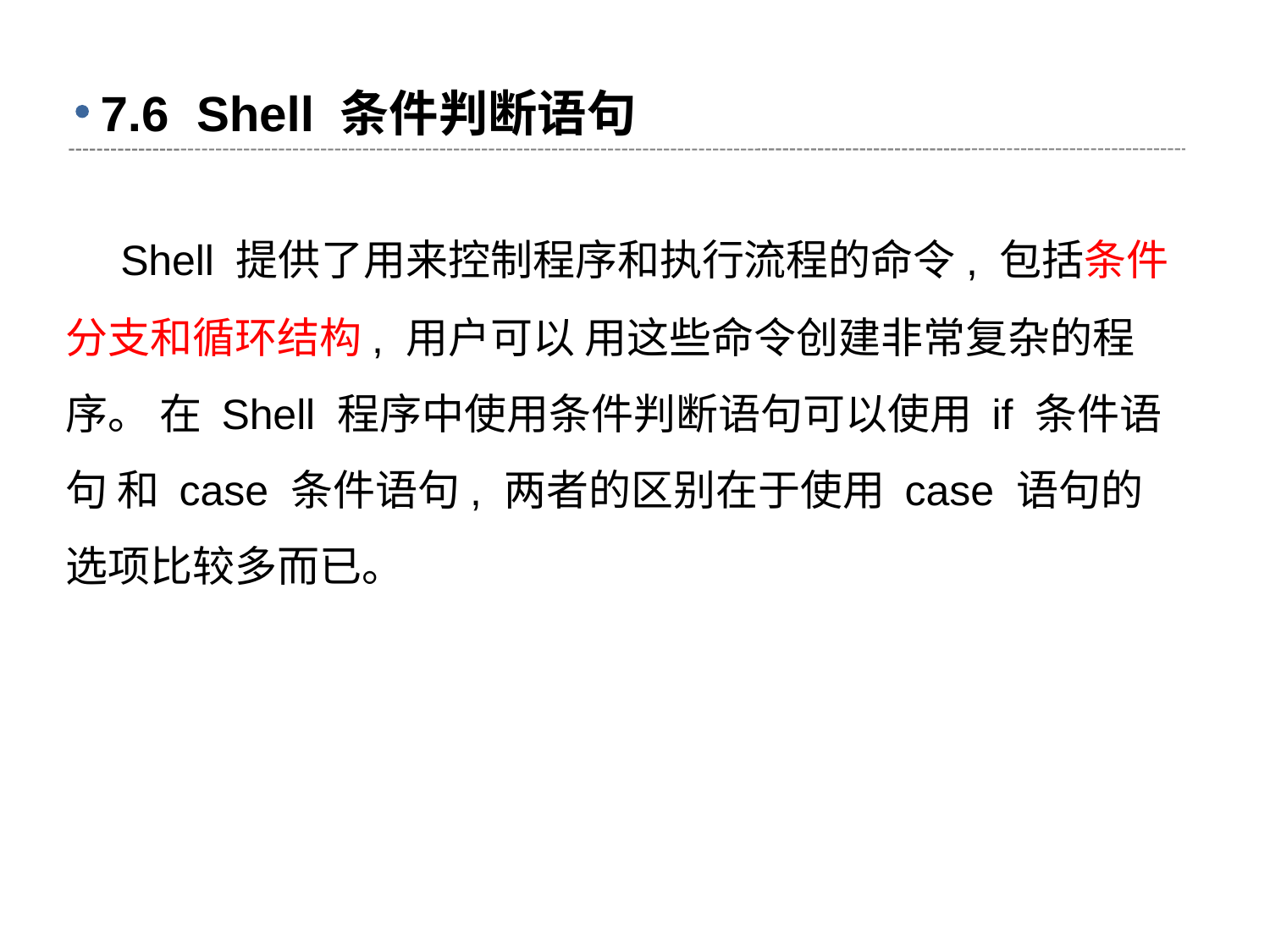

# 7.6  Shell 条件判断语句
    Shell 提供了用来控制程序和执行流程的命令, 包括条件分支和循环结构, 用户可以 用这些命令创建非常复杂的程序。 在 Shell 程序中使用条件判断语句可以使用 if 条件语句 和 case 条件语句, 两者的区别在于使用 case 语句的选项比较多而已。